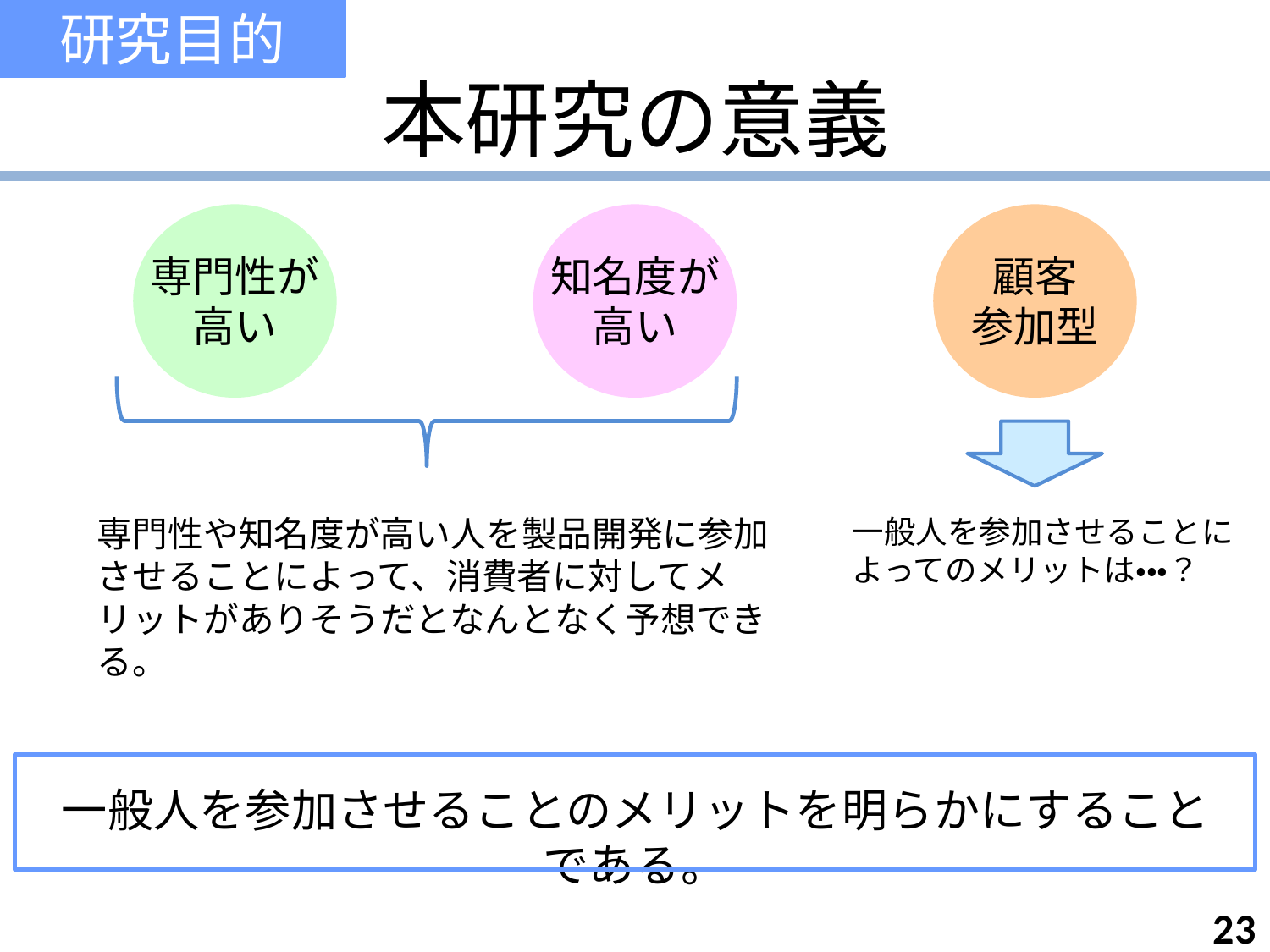

研究目的
# 本研究の意義

顧客
参加型
知名度が高い
専門性が高い

専門性や知名度が高い人を製品開発に参加させることによって、消費者に対してメリットがありそうだとなんとなく予想できる。
一般人を参加させることによってのメリットは・・・？

一般人を参加させることのメリットを明らかにすることである。
23